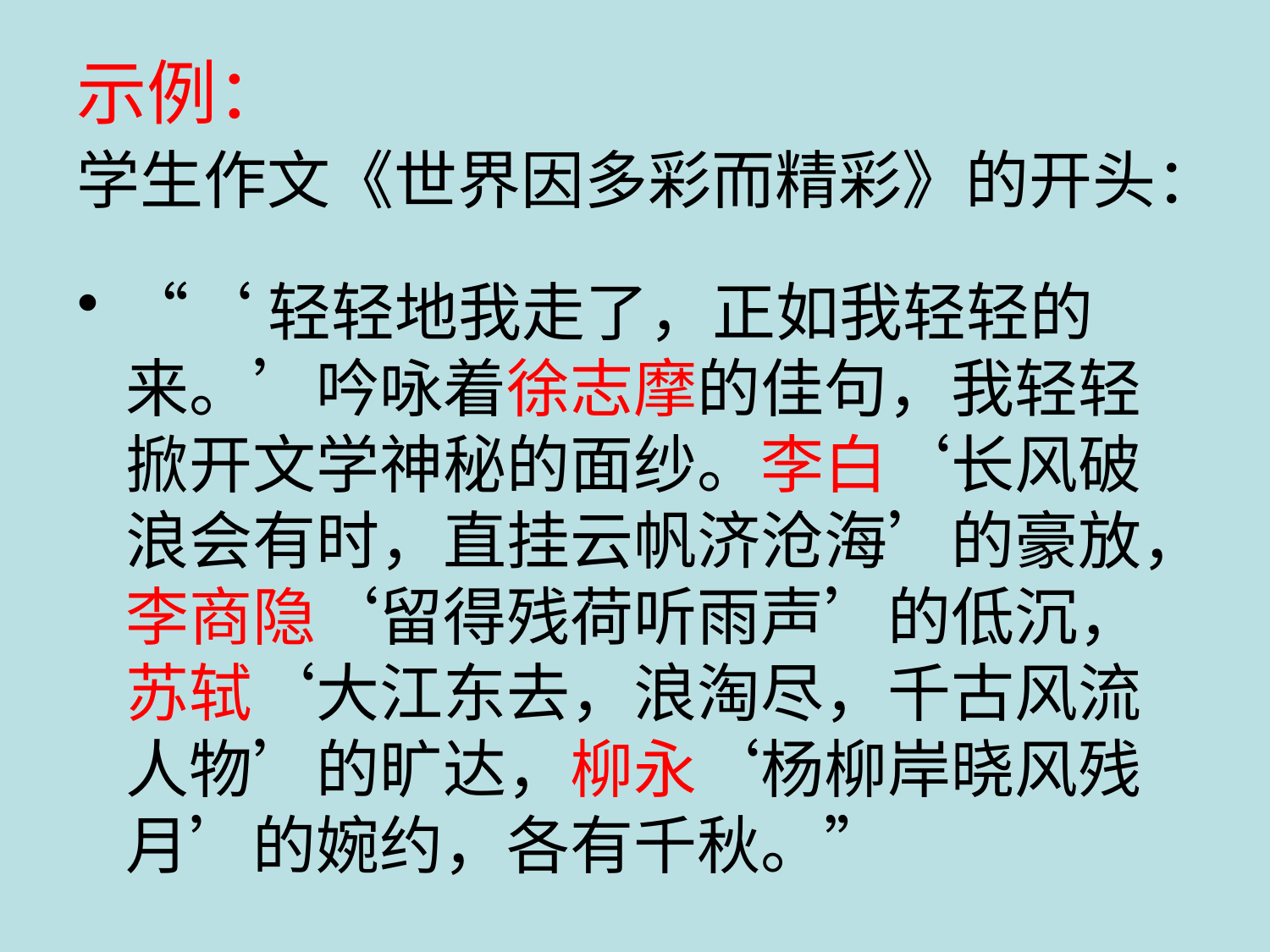

# 示例： 学生作文《世界因多彩而精彩》的开头：
“‘轻轻地我走了，正如我轻轻的来。’吟咏着徐志摩的佳句，我轻轻掀开文学神秘的面纱。李白‘长风破浪会有时，直挂云帆济沧海’的豪放，李商隐‘留得残荷听雨声’的低沉，苏轼‘大江东去，浪淘尽，千古风流人物’的旷达，柳永‘杨柳岸晓风残月’的婉约，各有千秋。”